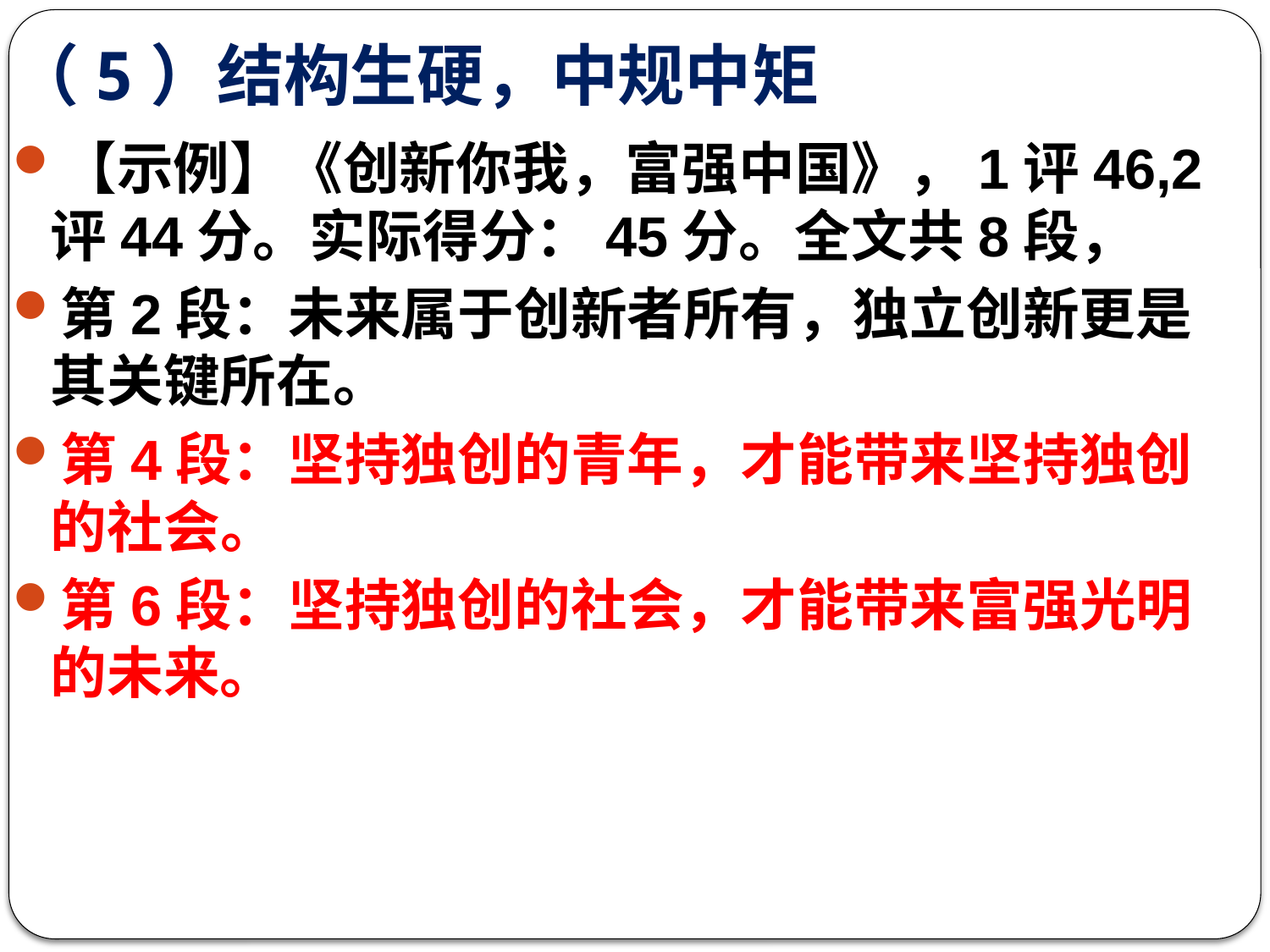

# （5）结构生硬，中规中矩
【示例】《创新你我，富强中国》，1评46,2评44分。实际得分：45分。全文共8段，
第2段：未来属于创新者所有，独立创新更是其关键所在。
第4段：坚持独创的青年，才能带来坚持独创的社会。
第6段：坚持独创的社会，才能带来富强光明的未来。